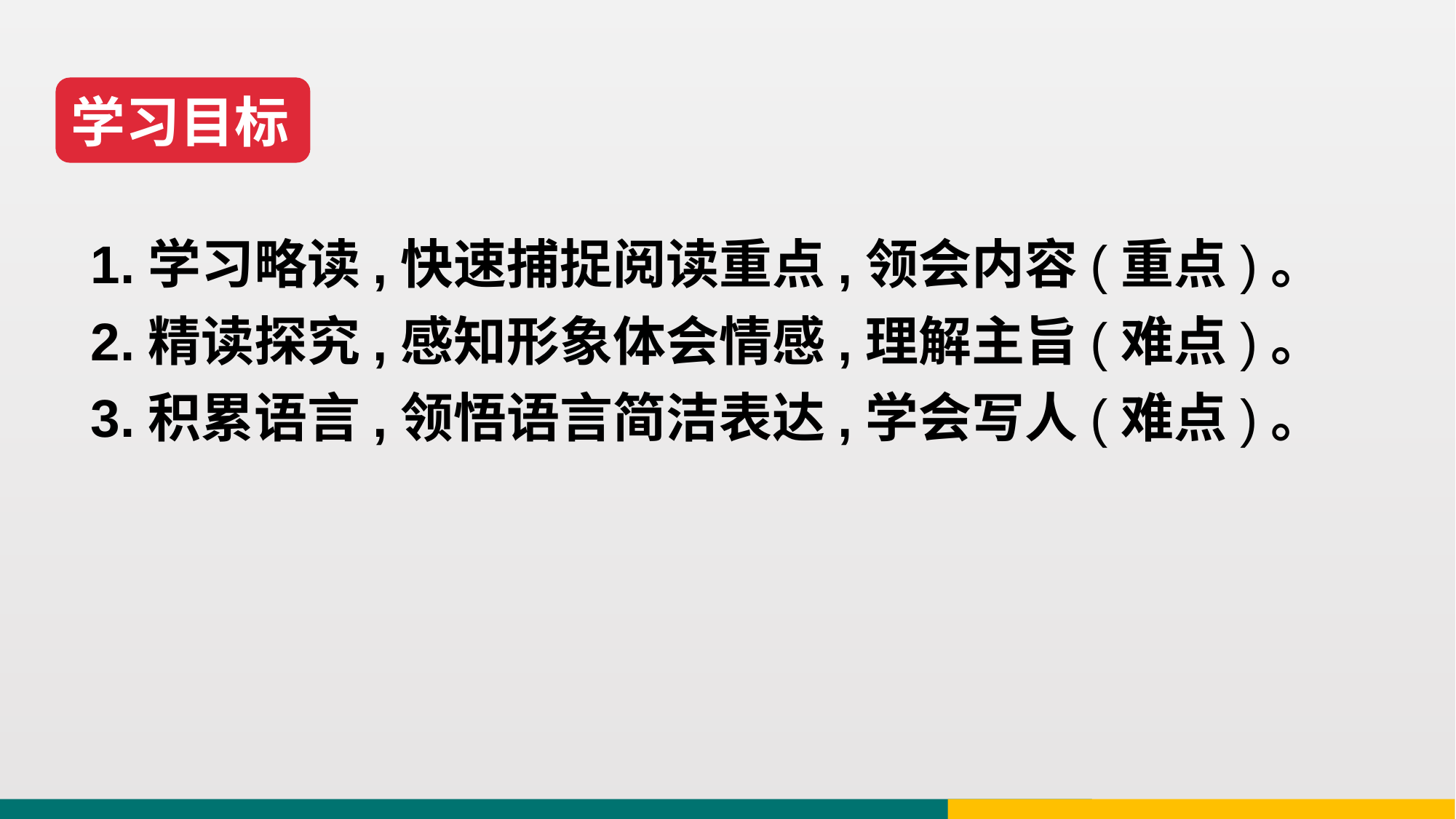

学习目标
1.学习略读,快速捕捉阅读重点,领会内容(重点)。
2.精读探究,感知形象体会情感,理解主旨(难点)。
3.积累语言,领悟语言简洁表达,学会写人(难点)。